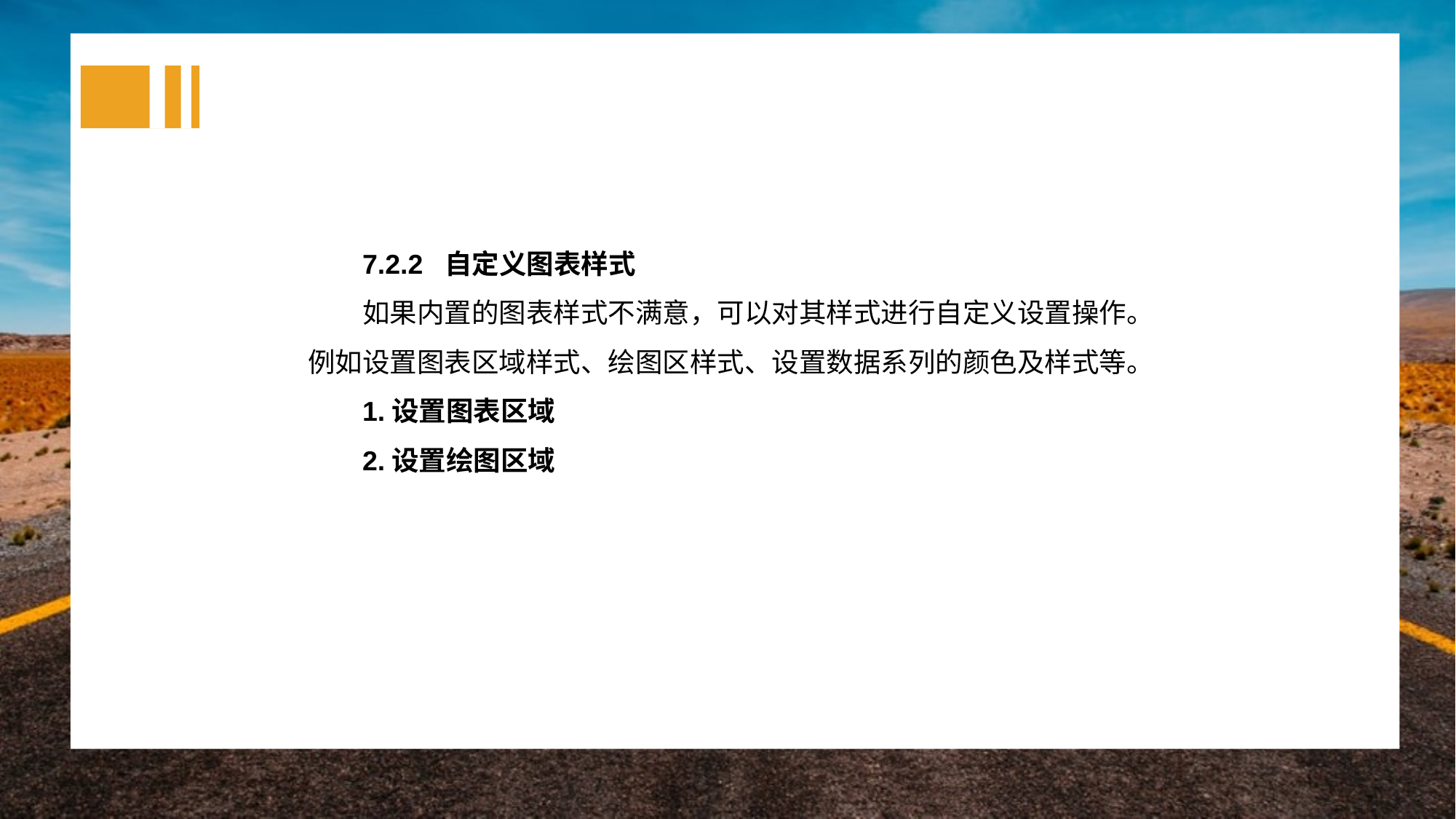

7.2.2  自定义图表样式
如果内置的图表样式不满意，可以对其样式进行自定义设置操作。例如设置图表区域样式、绘图区样式、设置数据系列的颜色及样式等。
1.设置图表区域
2.设置绘图区域